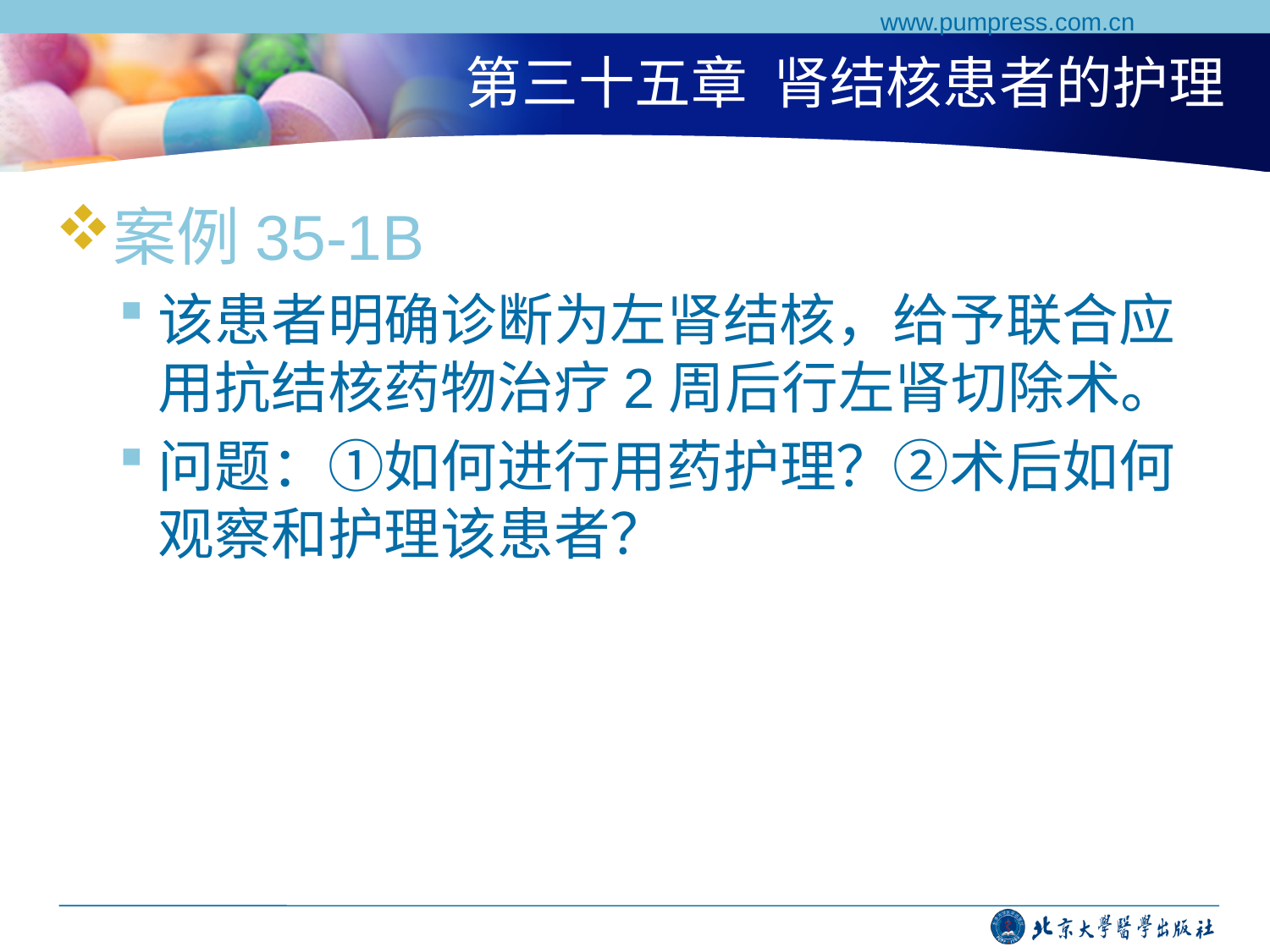

www.pumpress.com.cn
# 第三十五章  肾结核患者的护理
案例35-1B
该患者明确诊断为左肾结核，给予联合应用抗结核药物治疗2周后行左肾切除术。
问题：①如何进行用药护理？②术后如何观察和护理该患者？